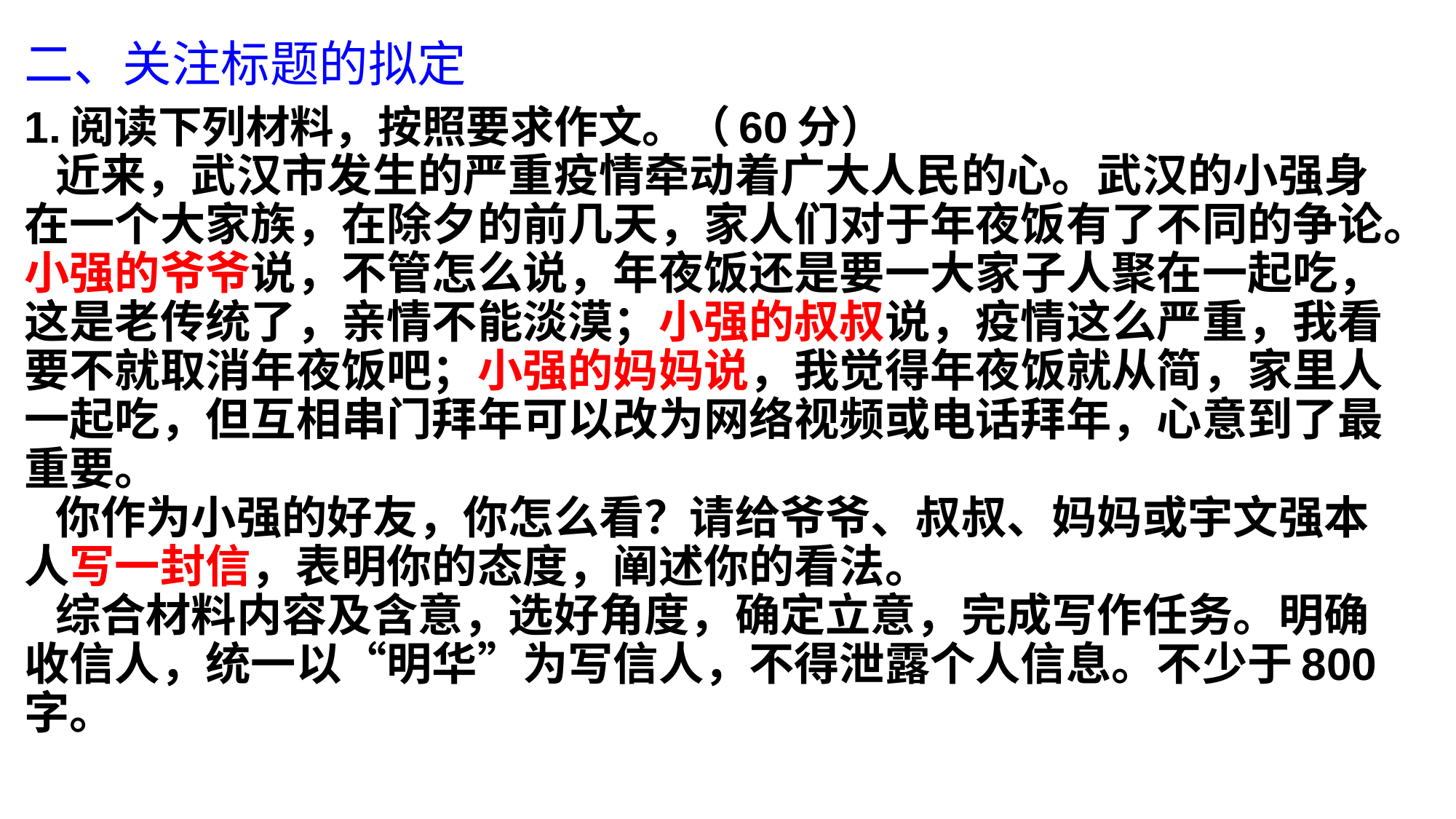

二、关注标题的拟定
1.阅读下列材料，按照要求作文。（60分）
   近来，武汉市发生的严重疫情牵动着广大人民的心。武汉的小强身在一个大家族，在除夕的前几天，家人们对于年夜饭有了不同的争论。小强的爷爷说，不管怎么说，年夜饭还是要一大家子人聚在一起吃，这是老传统了，亲情不能淡漠；小强的叔叔说，疫情这么严重，我看要不就取消年夜饭吧；小强的妈妈说，我觉得年夜饭就从简，家里人一起吃，但互相串门拜年可以改为网络视频或电话拜年，心意到了最重要。
   你作为小强的好友，你怎么看？请给爷爷、叔叔、妈妈或宇文强本人写一封信，表明你的态度，阐述你的看法。
   综合材料内容及含意，选好角度，确定立意，完成写作任务。明确收信人，统一以“明华”为写信人，不得泄露个人信息。不少于800字。